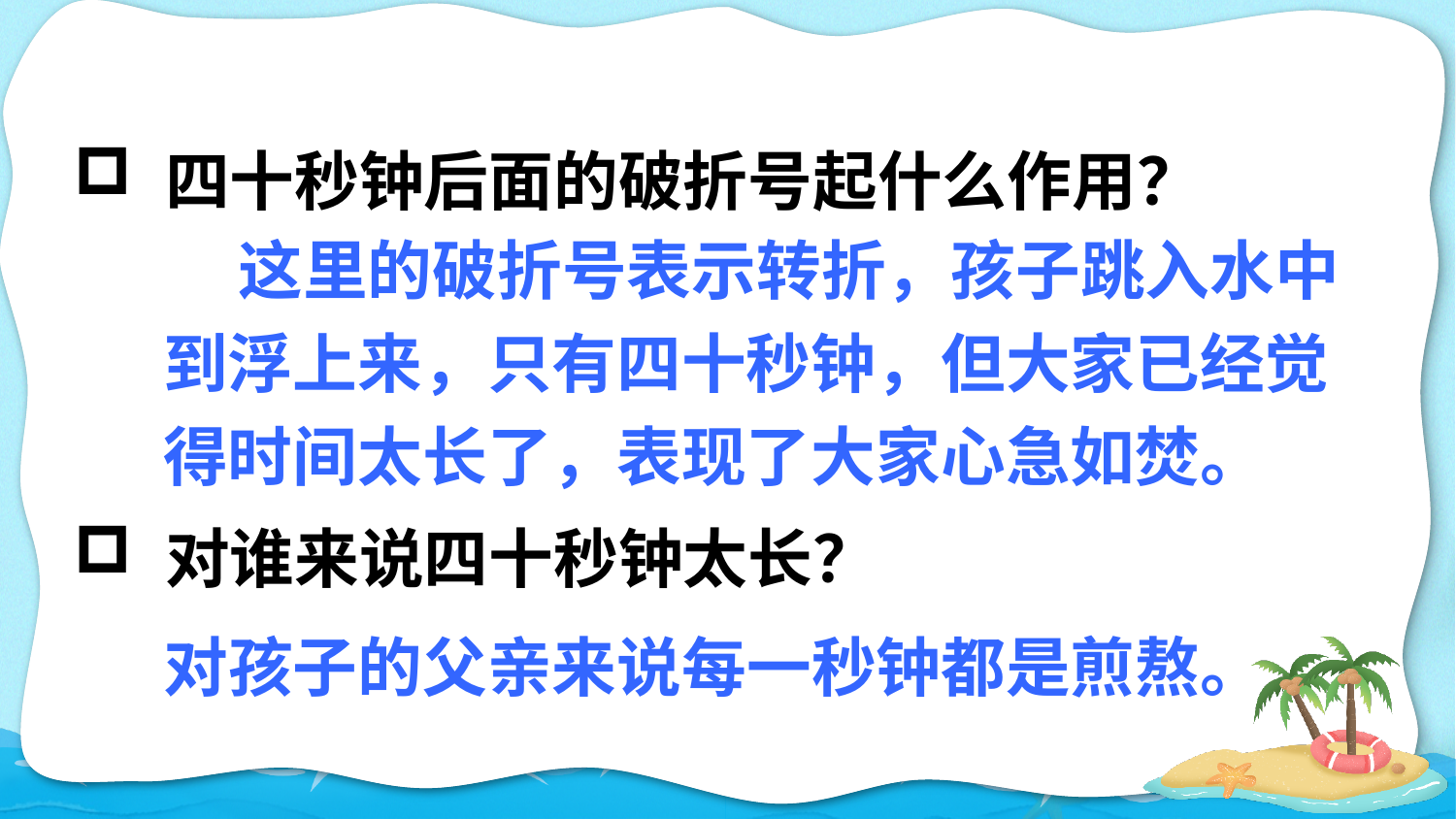

四十秒钟后面的破折号起什么作用？
    这里的破折号表示转折，孩子跳入水中到浮上来，只有四十秒钟，但大家已经觉得时间太长了，表现了大家心急如焚。
对谁来说四十秒钟太长？
对孩子的父亲来说每一秒钟都是煎熬。